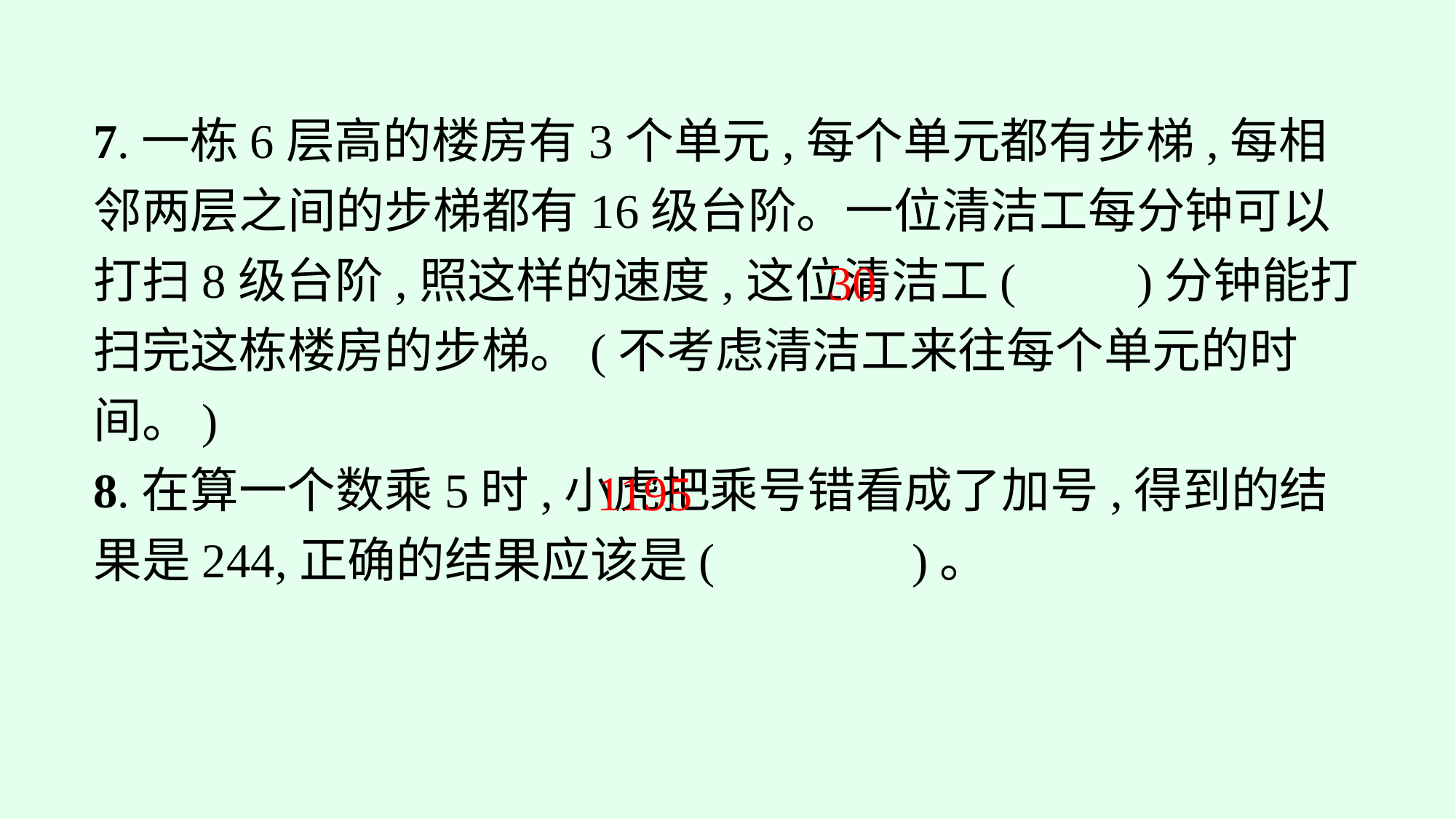

7.一栋6层高的楼房有3个单元,每个单元都有步梯,每相邻两层之间的步梯都有16级台阶。一位清洁工每分钟可以打扫8级台阶,照这样的速度,这位清洁工(　　)分钟能打扫完这栋楼房的步梯。(不考虑清洁工来往每个单元的时间。)
8.在算一个数乘5时,小虎把乘号错看成了加号,得到的结果是244,正确的结果应该是(　       　)。
30
1195